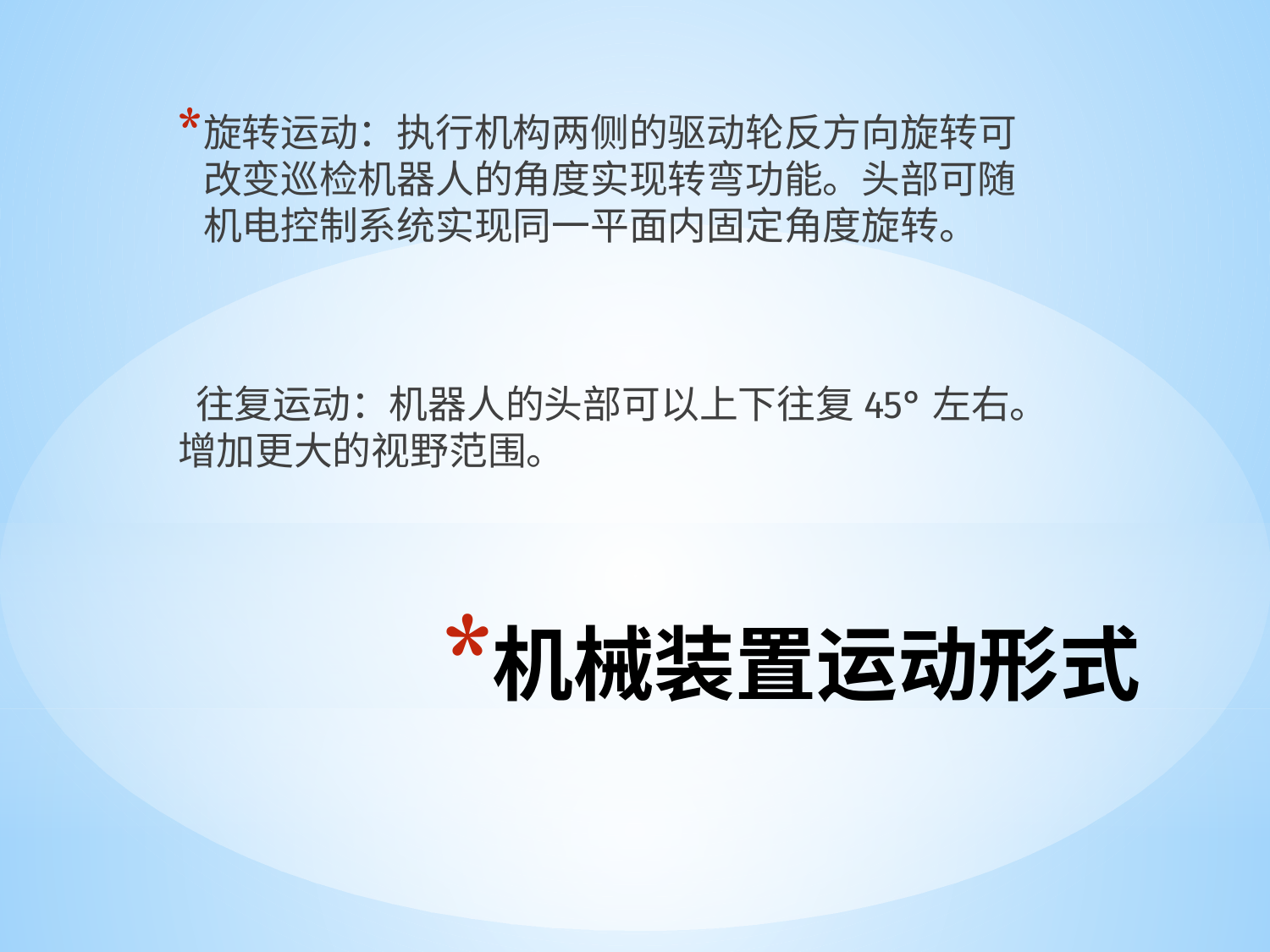

旋转运动：执行机构两侧的驱动轮反方向旋转可改变巡检机器人的角度实现转弯功能。头部可随机电控制系统实现同一平面内固定角度旋转。

 往复运动：机器人的头部可以上下往复45°左右。增加更大的视野范围。
# 机械装置运动形式